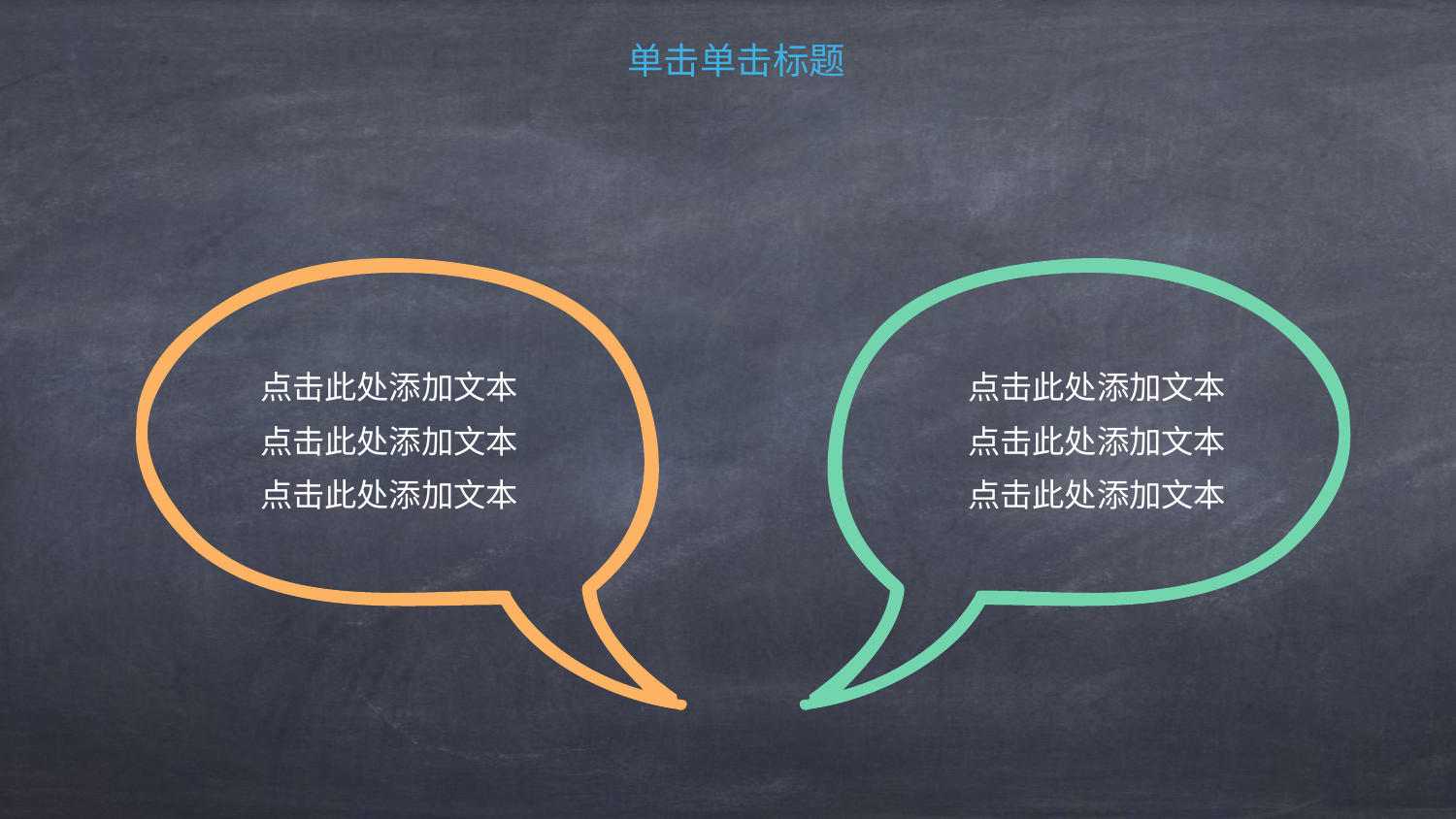

单击单击标题

点击此处添加文本
点击此处添加文本
点击此处添加文本
点击此处添加文本
点击此处添加文本
点击此处添加文本